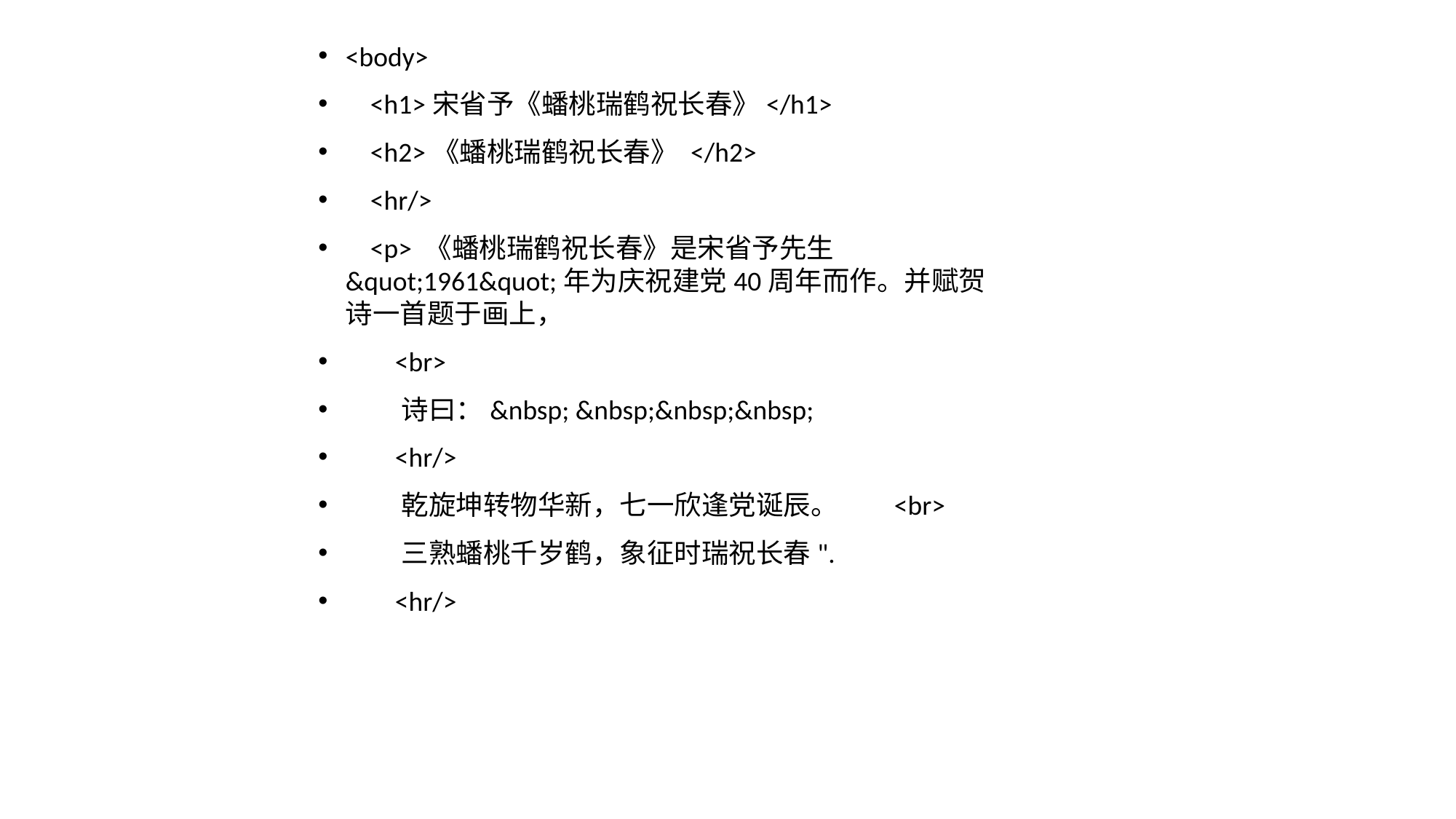

<body>
    <h1>宋省予《蟠桃瑞鹤祝长春》</h1>
    <h2>《蟠桃瑞鹤祝长春》 </h2>
    <hr/>
    <p> 《蟠桃瑞鹤祝长春》是宋省予先生 &quot;1961&quot;年为庆祝建党40周年而作。并赋贺诗一首题于画上，
        <br>
        诗曰：&nbsp; &nbsp;&nbsp;&nbsp;
        <hr/>
        乾旋坤转物华新，七一欣逢党诞辰。        <br>
        三熟蟠桃千岁鹤，象征时瑞祝长春".
        <hr/>